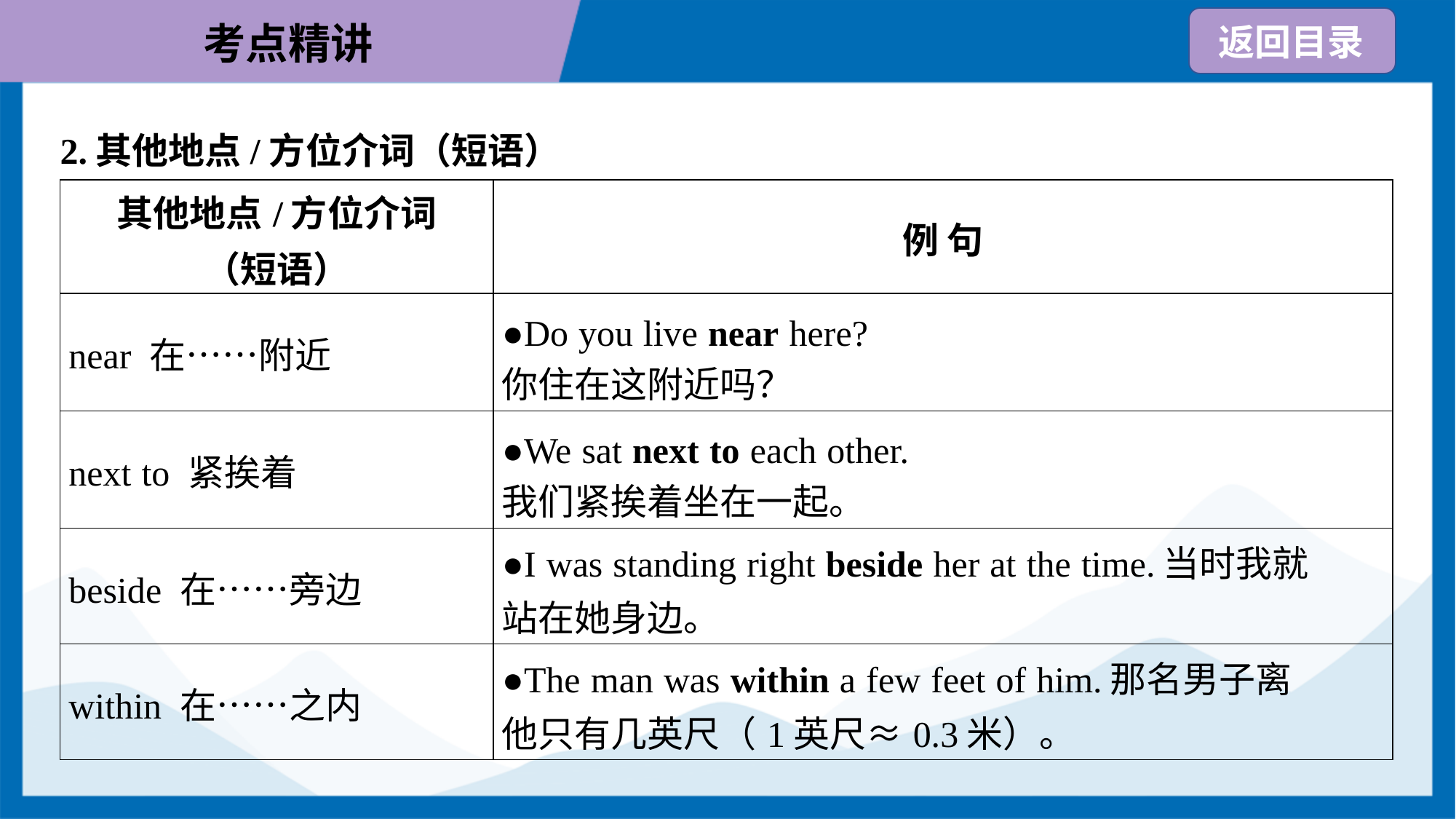

2.其他地点/方位介词（短语）
| 其他地点/方位介词 （短语） | 例 句 |
| --- | --- |
| near 在……附近 | ●Do you live near here? 你住在这附近吗？ |
| next to 紧挨着 | ●We sat next to each other. 我们紧挨着坐在一起。 |
| beside 在……旁边 | ●I was standing right beside her at the time.当时我就 站在她身边。 |
| within 在……之内 | ●The man was within a few feet of him.那名男子离 他只有几英尺（1英尺≈0.3米）。 |